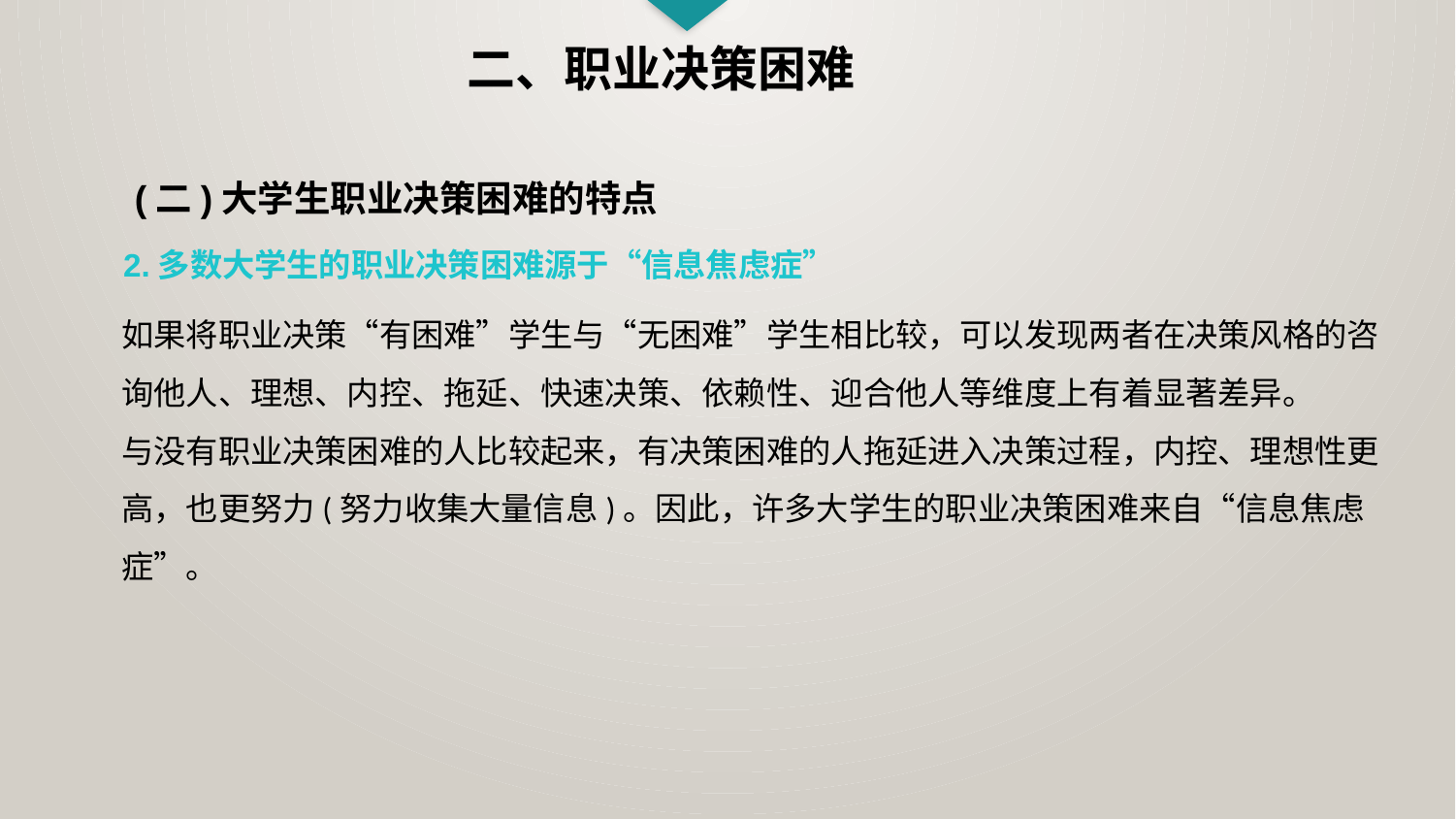

二、职业决策困难
(二)大学生职业决策困难的特点
2.多数大学生的职业决策困难源于“信息焦虑症”
如果将职业决策“有困难”学生与“无困难”学生相比较，可以发现两者在决策风格的咨询他人、理想、内控、拖延、快速决策、依赖性、迎合他人等维度上有着显著差异。
与没有职业决策困难的人比较起来，有决策困难的人拖延进入决策过程，内控、理想性更高，也更努力(努力收集大量信息)。因此，许多大学生的职业决策困难来自“信息焦虑症”。
37